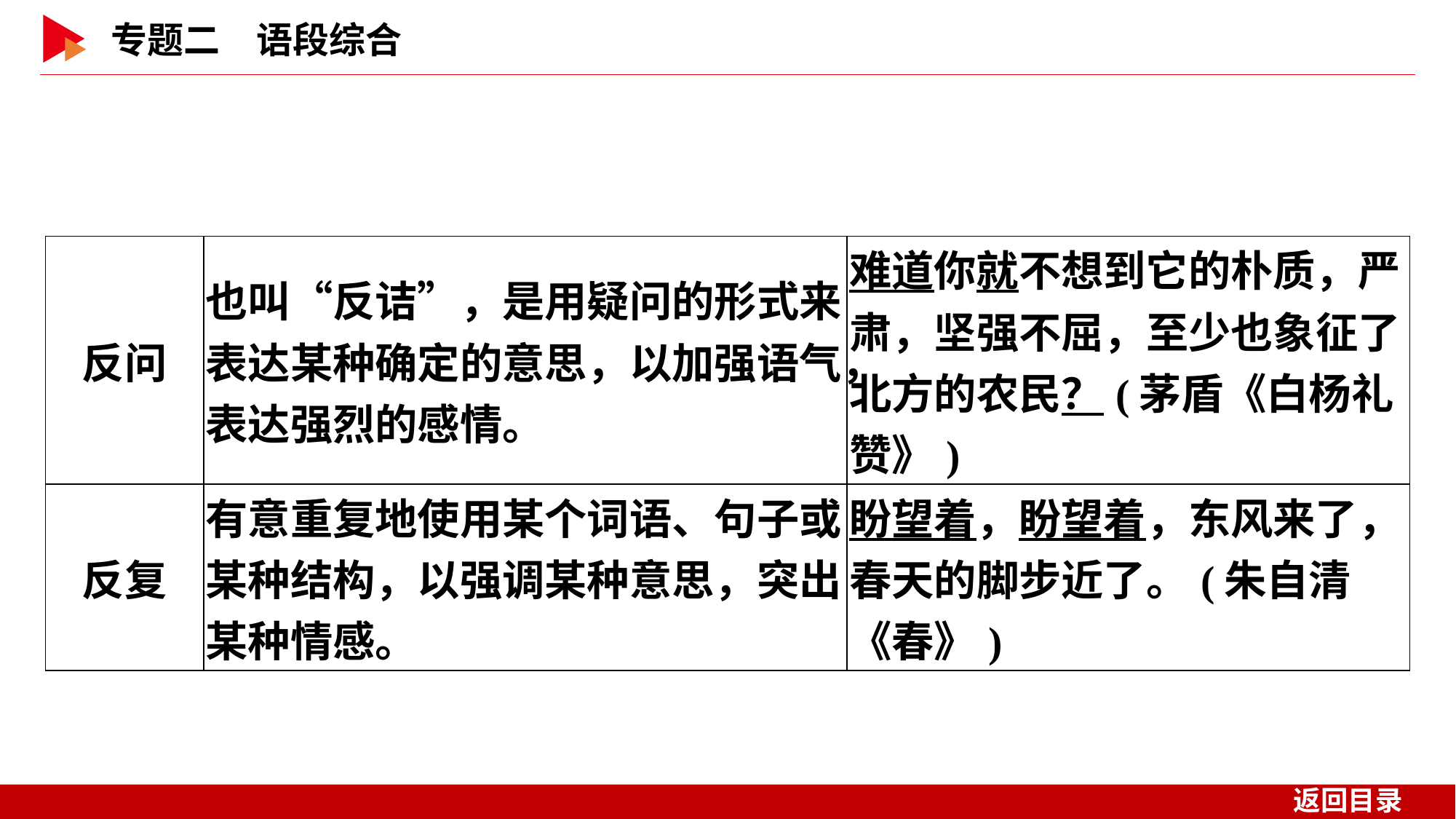

| 反问 | 也叫“反诘”，是用疑问的形式来表达某种确定的意思，以加强语气，表达强烈的感情。 | 难道你就不想到它的朴质，严肃，坚强不屈，至少也象征了北方的农民？(茅盾《白杨礼赞》) |
| --- | --- | --- |
| 反复 | 有意重复地使用某个词语、句子或某种结构，以强调某种意思，突出某种情感。 | 盼望着，盼望着，东风来了，春天的脚步近了。(朱自清《春》) |